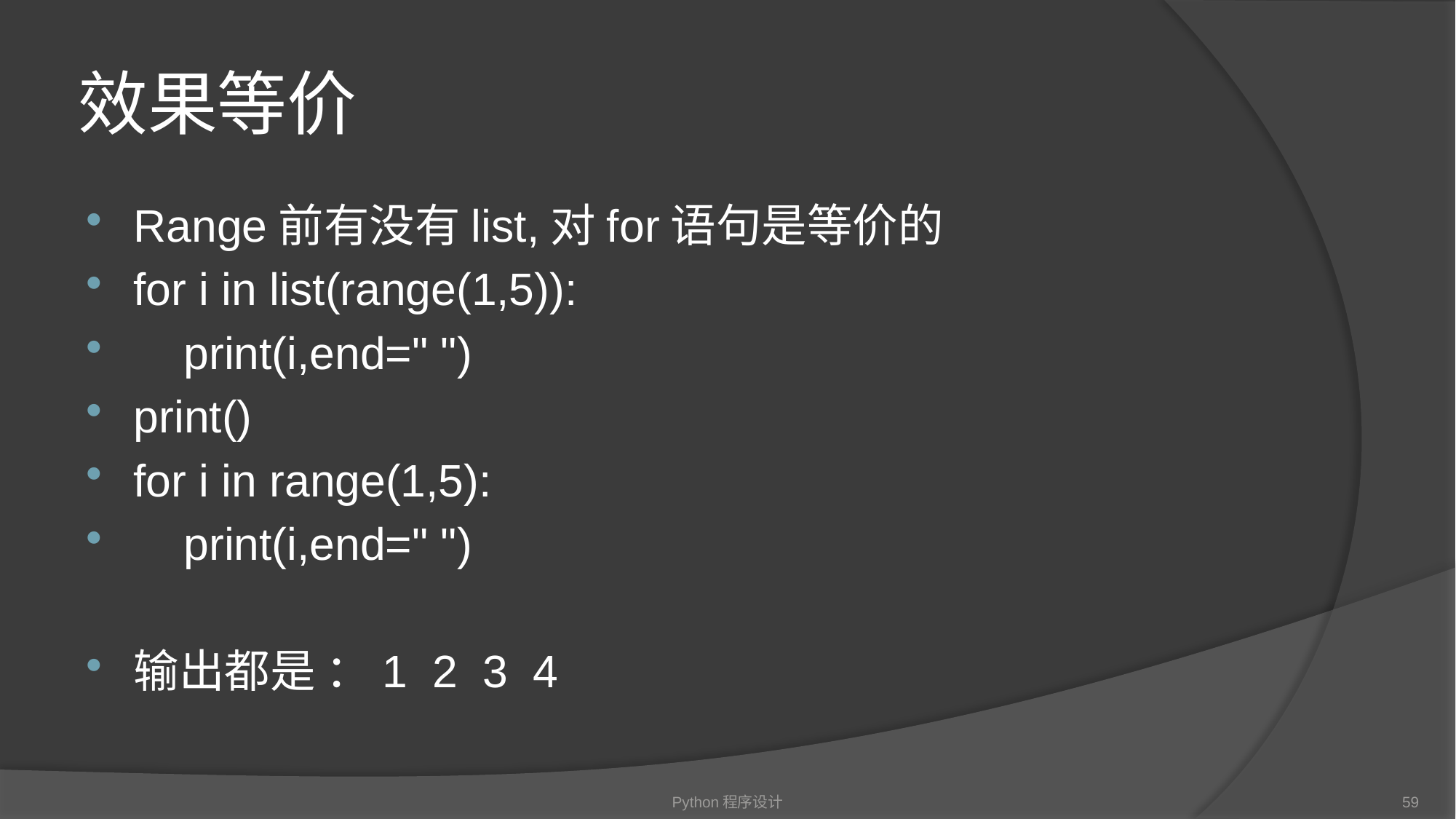

# 效果等价
Range前有没有list,对for语句是等价的
for i in list(range(1,5)):
    print(i,end=" ")
print()
for i in range(1,5):
    print(i,end=" ")

输出都是 ：1  2  3  4
Python程序设计
59